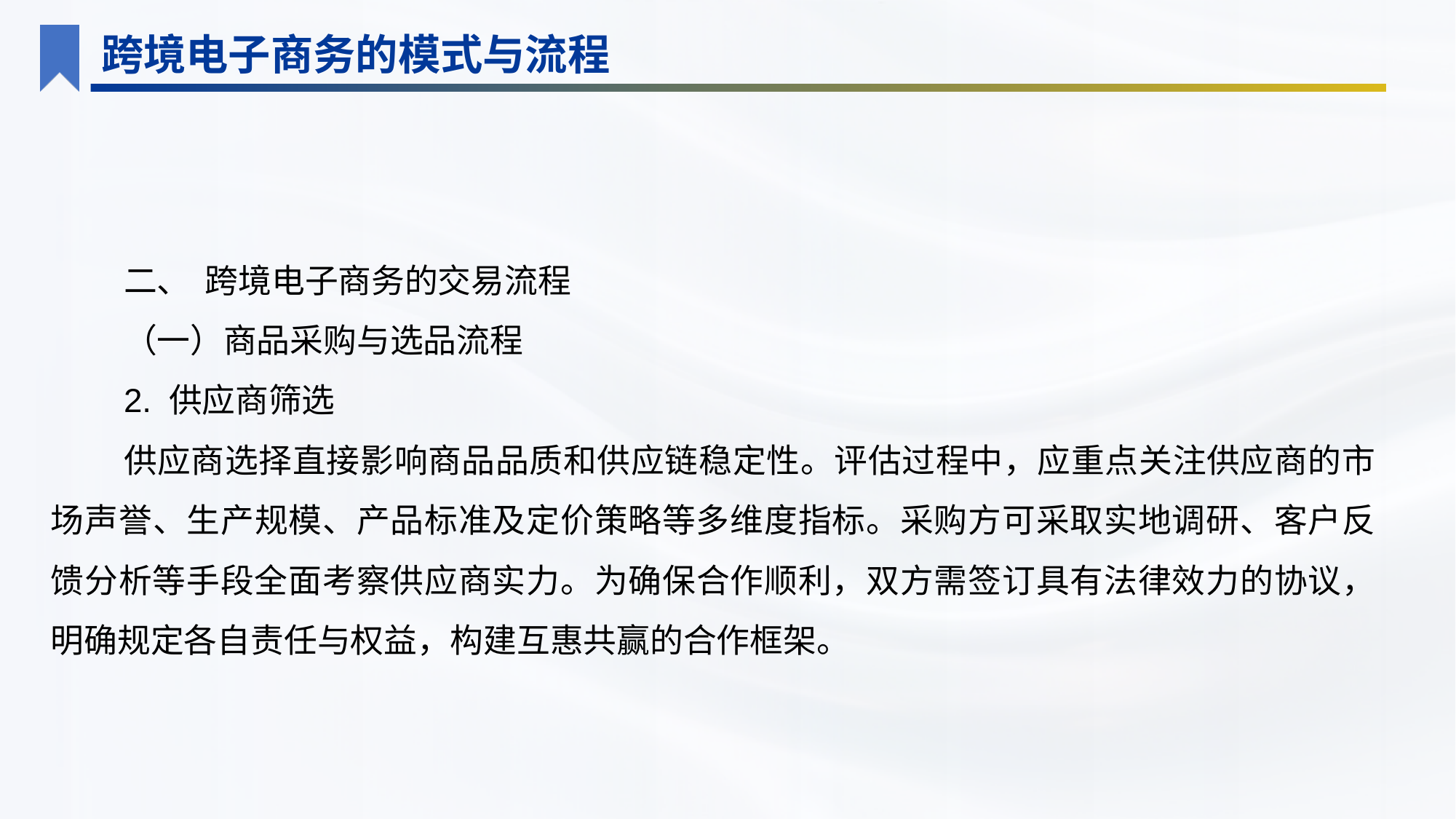

跨境电子商务的模式与流程
二、  跨境电子商务的交易流程
（一）商品采购与选品流程
2. 供应商筛选
供应商选择直接影响商品品质和供应链稳定性。评估过程中，应重点关注供应商的市场声誉、生产规模、产品标准及定价策略等多维度指标。采购方可采取实地调研、客户反馈分析等手段全面考察供应商实力。为确保合作顺利，双方需签订具有法律效力的协议，明确规定各自责任与权益，构建互惠共赢的合作框架。